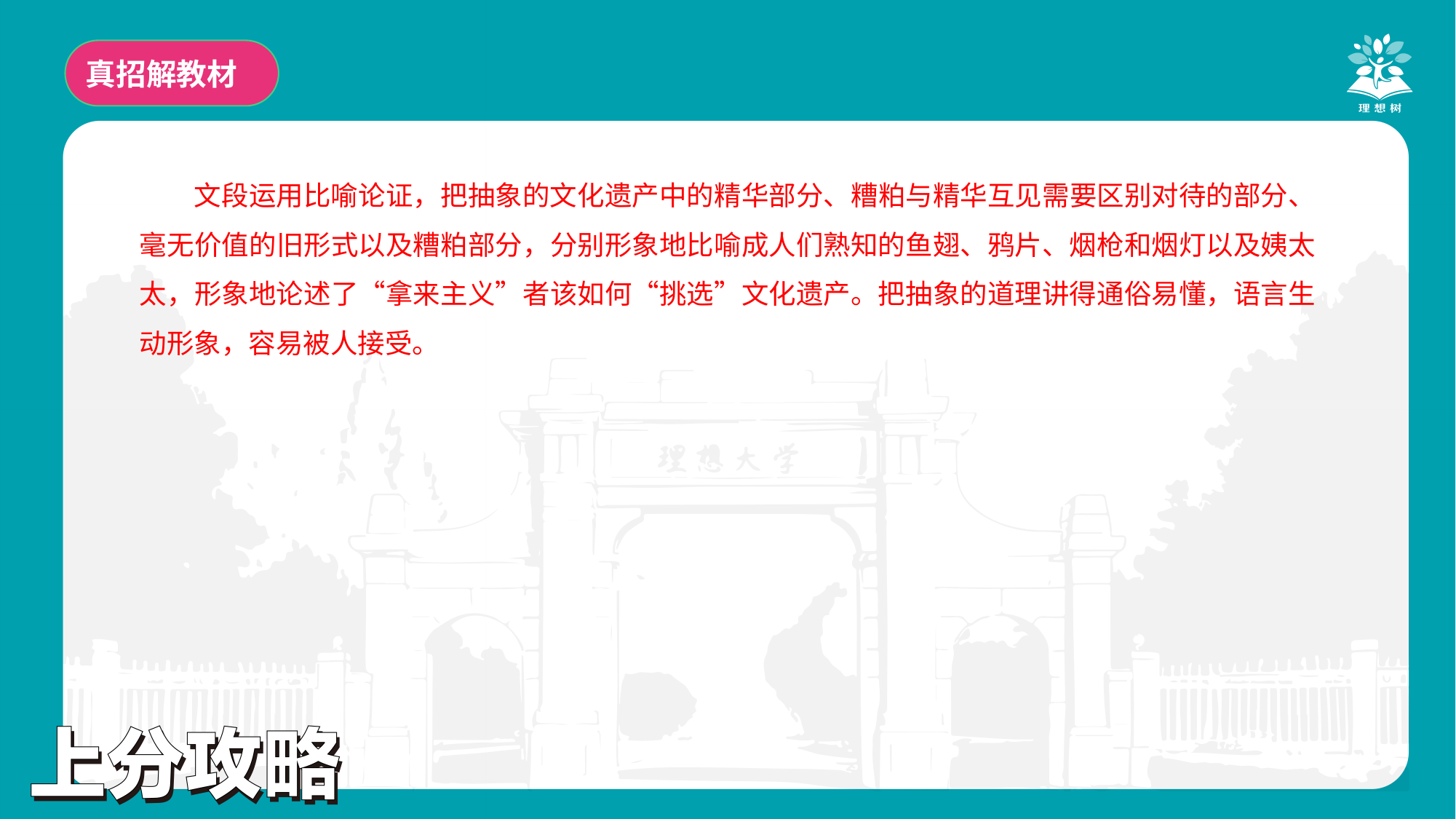

真招解教材
文段运用比喻论证，把抽象的文化遗产中的精华部分、糟粕与精华互见需要区别对待的部分、毫无价值的旧形式以及糟粕部分，分别形象地比喻成人们熟知的鱼翅、鸦片、烟枪和烟灯以及姨太太，形象地论述了“拿来主义”者该如何“挑选”文化遗产。把抽象的道理讲得通俗易懂，语言生动形象，容易被人接受。